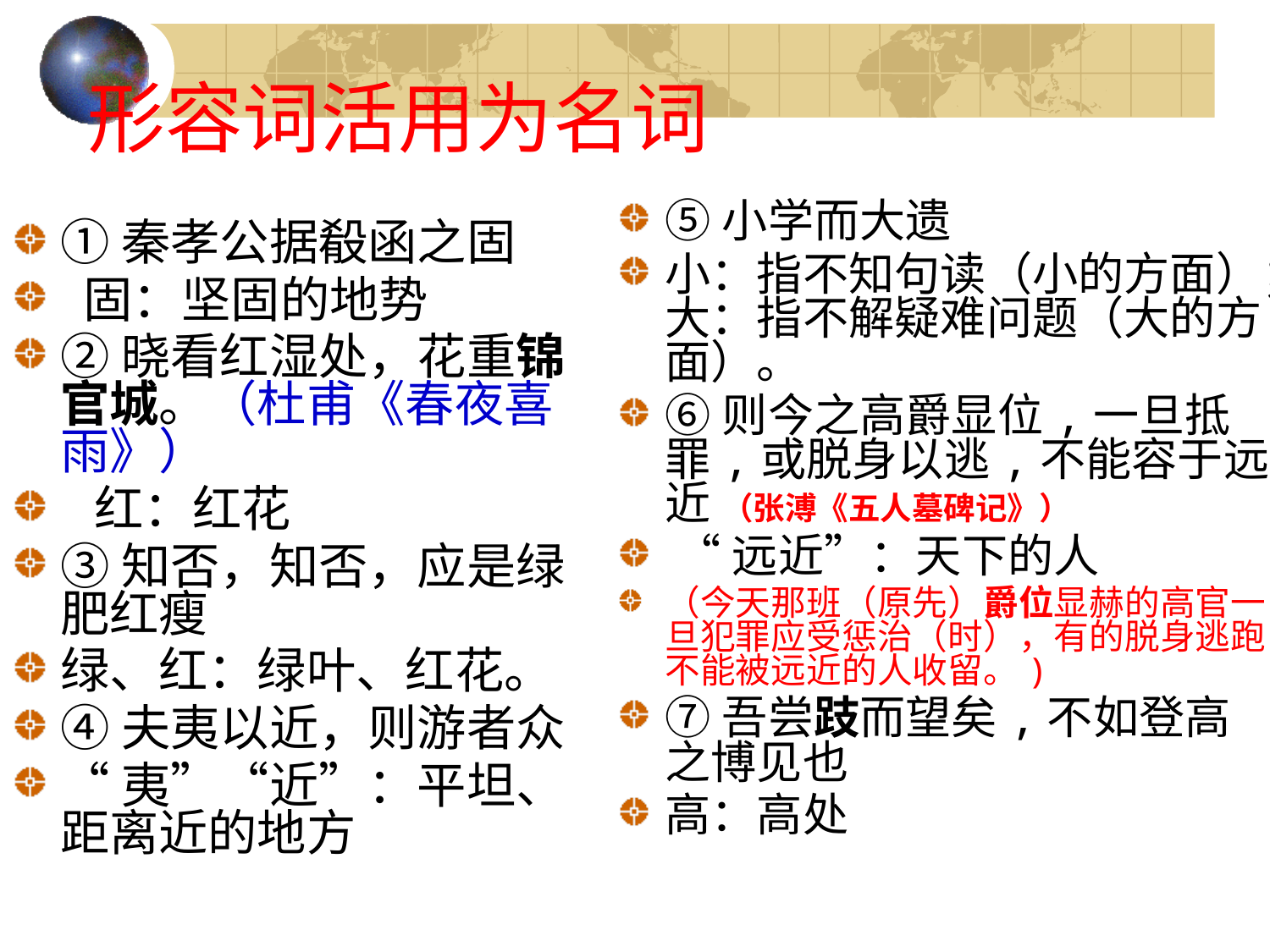

# 形容词活用为名词
⑤小学而大遗
小：指不知句读（小的方面）；大：指不解疑难问题（大的方面）。
⑥则今之高爵显位,一旦抵罪,或脱身以逃,不能容于远近 （张溥《五人墓碑记》）
 “远近”：天下的人
（今天那班（原先）爵位显赫的高官一旦犯罪应受惩治（时），有的脱身逃跑，不能被远近的人收留。)
⑦吾尝跂而望矣,不如登高之博见也
高：高处

①秦孝公据殽函之固
 固：坚固的地势
②晓看红湿处，花重锦官城。（杜甫《春夜喜雨》）
  红：红花
③知否，知否，应是绿肥红瘦
绿、红：绿叶、红花。
④夫夷以近，则游者众
“夷”“近”：平坦、距离近的地方